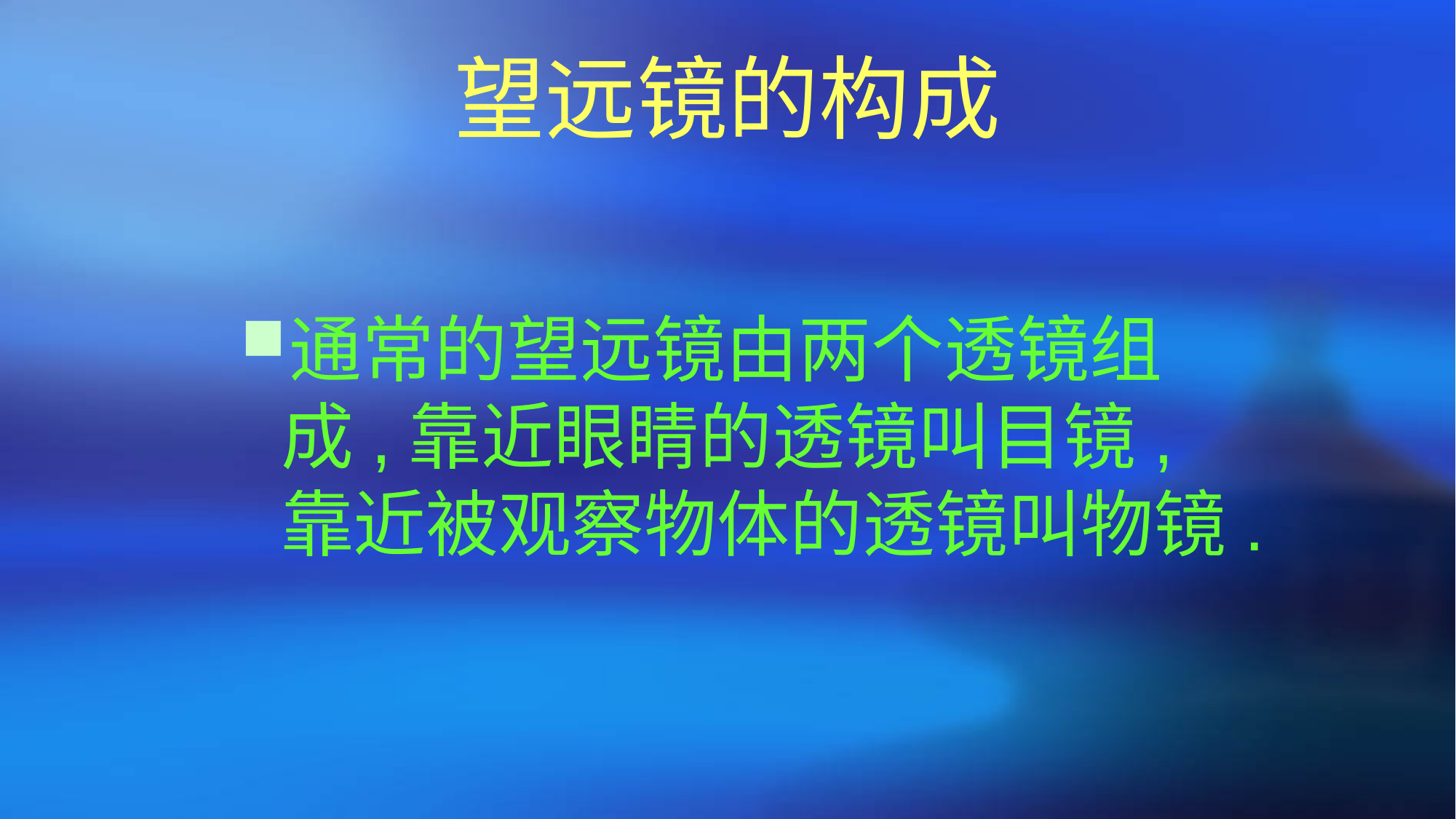

# 望远镜的构成
通常的望远镜由两个透镜组成,靠近眼睛的透镜叫目镜,靠近被观察物体的透镜叫物镜.